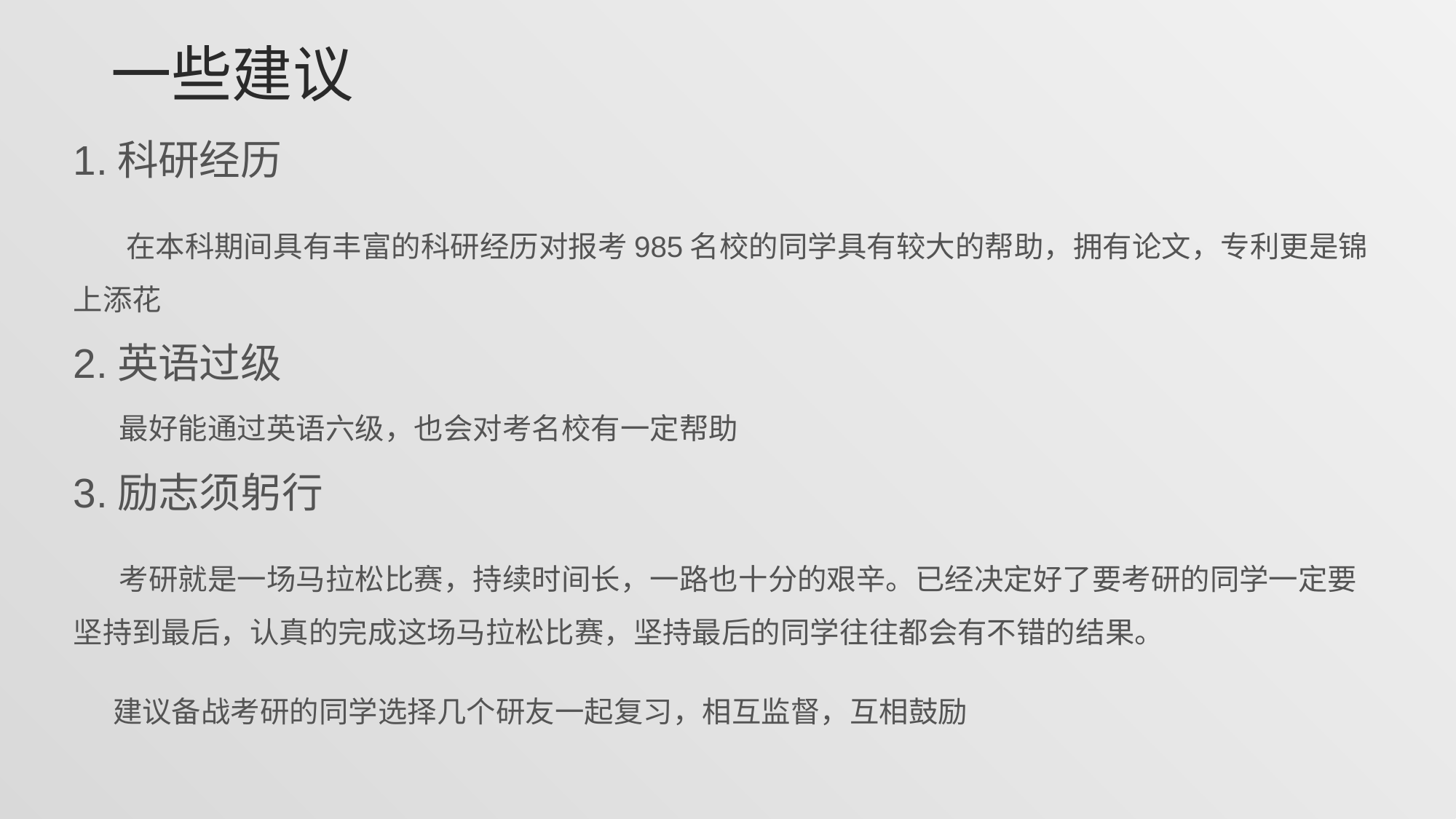

# 一些建议
1.科研经历
       在本科期间具有丰富的科研经历对报考985名校的同学具有较大的帮助，拥有论文，专利更是锦上添花
2.英语过级
      最好能通过英语六级，也会对考名校有一定帮助
3.励志须躬行
      考研就是一场马拉松比赛，持续时间长，一路也十分的艰辛。已经决定好了要考研的同学一定要坚持到最后，认真的完成这场马拉松比赛，坚持最后的同学往往都会有不错的结果。
     建议备战考研的同学选择几个研友一起复习，相互监督，互相鼓励